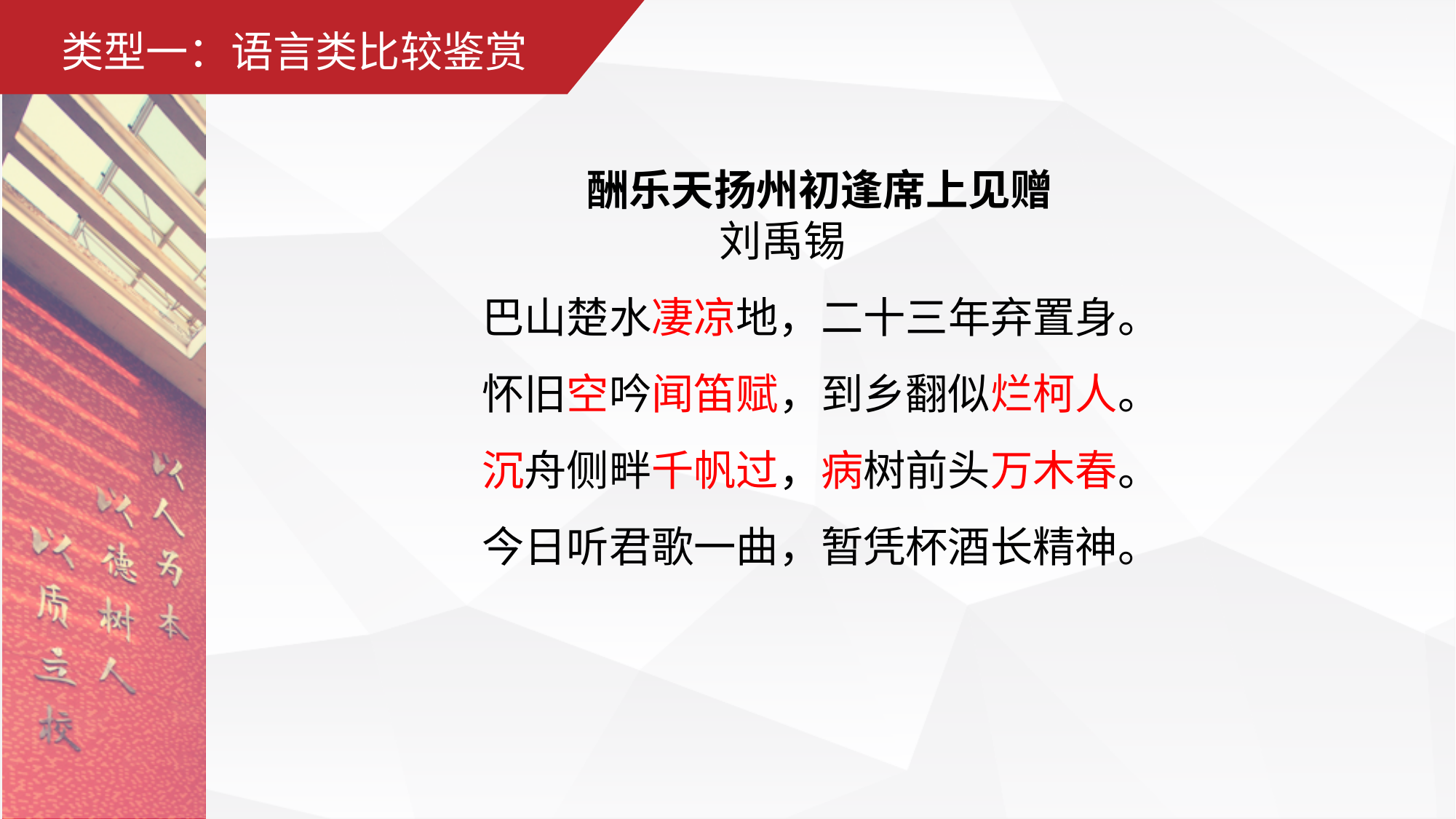

类型一：语言类比较鉴赏
        酬乐天扬州初逢席上见赠
                        刘禹锡
巴山楚水凄凉地，二十三年弃置身。
怀旧空吟闻笛赋，到乡翻似烂柯人。
沉舟侧畔千帆过，病树前头万木春。
今日听君歌一曲，暂凭杯酒长精神。